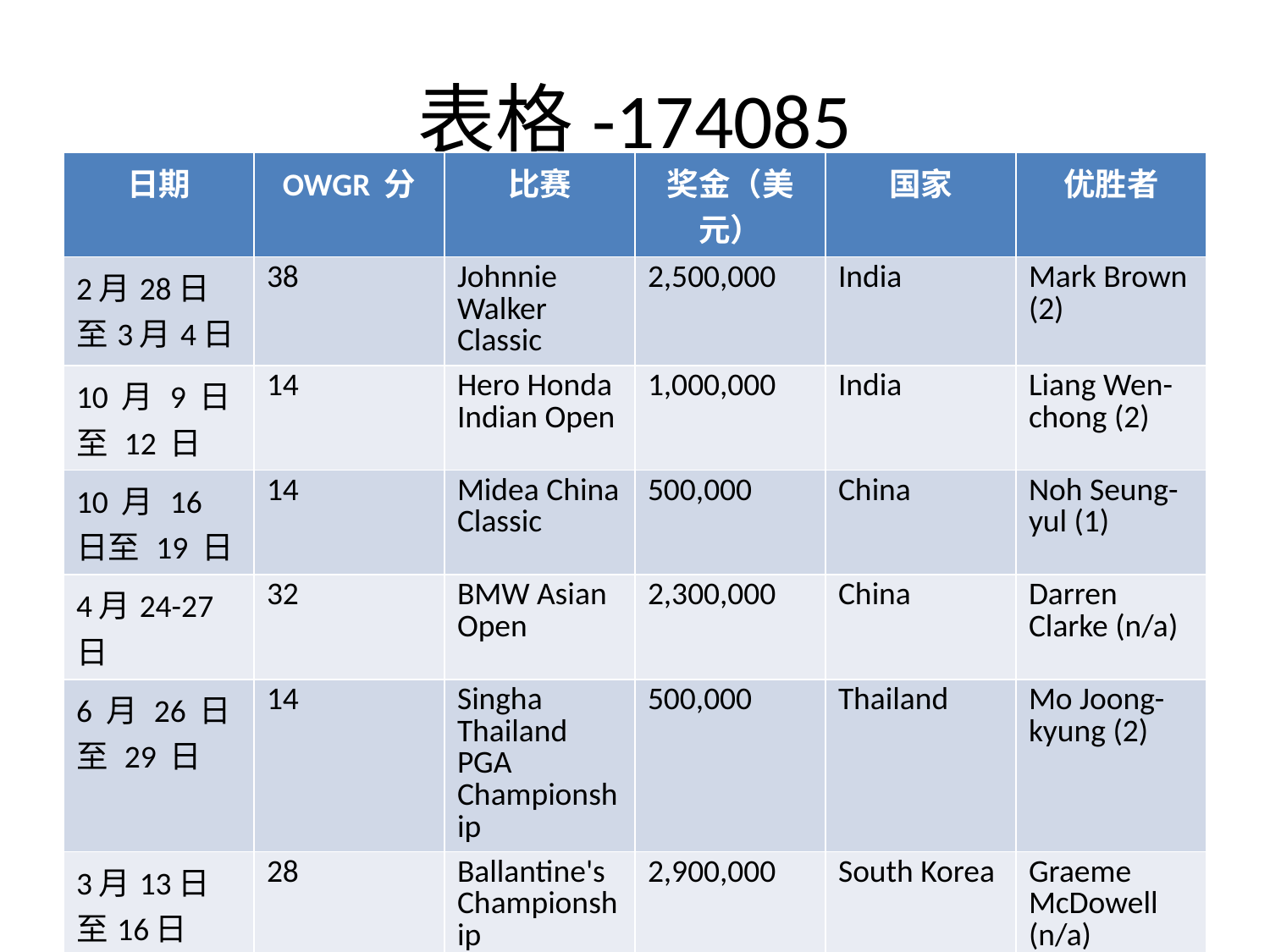

# 表格-174085
| 日期 | OWGR 分 | 比赛 | 奖金（美元） | 国家 | 优胜者 |
| --- | --- | --- | --- | --- | --- |
| 2月28日至3月4日 | 38 | Johnnie Walker Classic | 2,500,000 | India | Mark Brown (2) |
| 10 月 9 日至 12 日 | 14 | Hero Honda Indian Open | 1,000,000 | India | Liang Wen-chong (2) |
| 10 月 16 日至 19 日 | 14 | Midea China Classic | 500,000 | China | Noh Seung-yul (1) |
| 4月24-27日 | 32 | BMW Asian Open | 2,300,000 | China | Darren Clarke (n/a) |
| 6 月 26 日至 29 日 | 14 | Singha Thailand PGA Championship | 500,000 | Thailand | Mo Joong-kyung (2) |
| 3月13日至16日 | 28 | Ballantine's Championship | 2,900,000 | South Korea | Graeme McDowell (n/a) |
| 8月21-24日 | 14 | Brunei Open | 300,000 | Brunei | Rick Kulacz (1) |
| 10 月 23 日至 26 日 | 14 | Macau Open | 500,000 | Macau | David Gleeson (2) |
| 12 月 11 日至 14 日 | 14 | Johnnie Walker Cambodian Open | 300,000 | Cambodia | Thongchai Jaidee (10) |
| 4月3-6日 | 14 | Philippine Open | 300,000 | The Philippines | Angelo Que (2) |
| 2月7日至10日 | 26 | Emaar-MGF Indian Masters | 2,500,000 | India | Shiv Chowrasia (1) |
| 12 月 18 日至 21 日 | 20 | Volvo Masters of Asia | 750,000 | Thailand | Lam Chih Bing (1) |
| 4月17日至20日 | 20 | Volvo China Open | 2,000,000 | China | Damien McGrane (n/a) |
| 10月30日至11月2日 | 14 | Iskandar Johor Open | 500,000 | Malaysia | Retief Goosen (n/a) |
| 2 月 20 日至 23 日 | 14 | SAIL Open Golf Championship at Jaypee Greens | 400,000 | India | Mark Brown (1) |
| 11 月 20 日至 23 日 | 32 | UBS Hong Kong Open | 2,250,000 | Hong Kong , China | Lin Wen-tang (4) |
| 5 月 8 日至 11 日 | 16 | Pine Valley Beijing Open | 1,000,000 | China | Hiroyuki Fujita (n/a) |
| 11 月 6 日至 9 日 | 52 | HSBC Champions | 5,000,000 | China | Sergio García (n/a) |
| 8月6日至9日 | 14 | Worldwide Selangor Masters | 310,000 | Malaysia | Ben Leong (1) |
| 12 月 4 日 至 7 日 | 14 | Hana Bank Vietnam Masters | 500,000 | Vietnam | Thongchai Jaidee (9) |
| 11 月 13 日至 16 日 | 38 | Barclays Singapore Open | 5,000,000 | Singapore | Jeev Milkha Singh (6) |
| 3月20-23日 | 14 | Asian Tour International | 300,000 | Thailand | Lin Wen-tang (3) |
| 3月6日至9日 | 24 | Maybank Malaysian Open | 2,000,000 | Malaysia | Arjun Atwal (7) |
| 6月5日至8日 | 14 | Bangkok Airways Open | 300,000 | Thailand | Thaworn Wiratchant (10) |
| 9 月 18 日至 21 日 | 14 | Mercuries Taiwan Masters | 500,000 | Taiwan | Lu Wen-teh (5) |
| 9 月 25 日至 28 日 | 20 | Asia-Pacific Panasonic Open | 1,850,000 | Japan | Hideto Tanihara (n/a) |
| 10月2日至5日 | 18 | Kolon-Hana Bank Korea Open | 1,000,000 | South Korea | Bae Sang-moon (2) |
| 2 月 14 日至 17 日 | 20 | Enjoy Jakarta Astro Indonesia Open | 1,200,000 | Indonesia | Felipe Aguilar (n/a) |
| 5月1日至4日 | 14 | GS Caltex Maekyung Open | 600,000 | South Korea | Hwang Inn-choon (1) |
| 8月28-31日 | 14 | Pertamina Indonesia President Invitational | 350,000 | Indonesia | Scott Hend (1) |